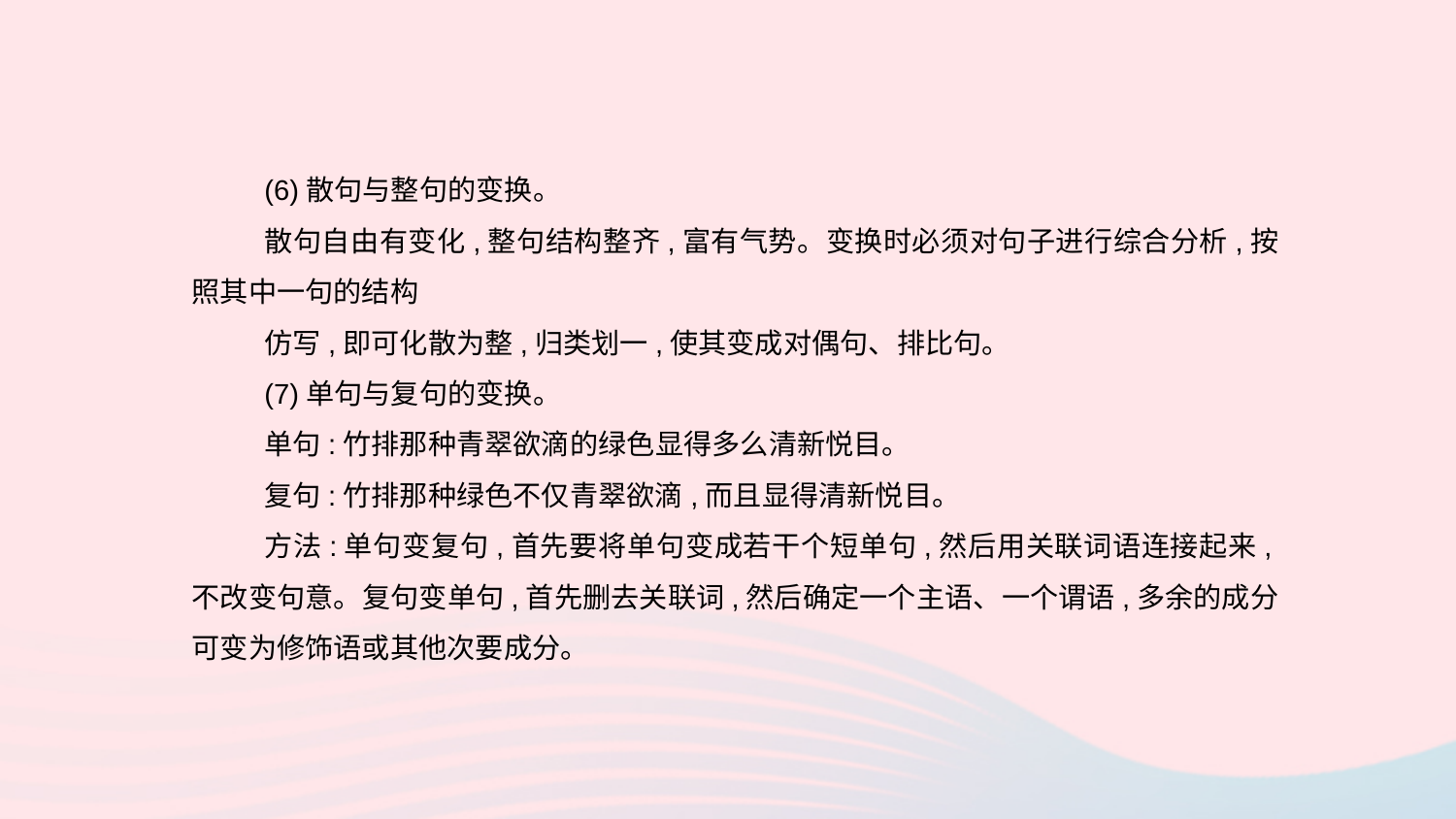

(6)散句与整句的变换。
散句自由有变化,整句结构整齐,富有气势。变换时必须对句子进行综合分析,按照其中一句的结构
仿写,即可化散为整,归类划一,使其变成对偶句、排比句。
(7)单句与复句的变换。
单句:竹排那种青翠欲滴的绿色显得多么清新悦目。
复句:竹排那种绿色不仅青翠欲滴,而且显得清新悦目。
方法:单句变复句,首先要将单句变成若干个短单句,然后用关联词语连接起来,不改变句意。复句变单句,首先删去关联词,然后确定一个主语、一个谓语,多余的成分可变为修饰语或其他次要成分。